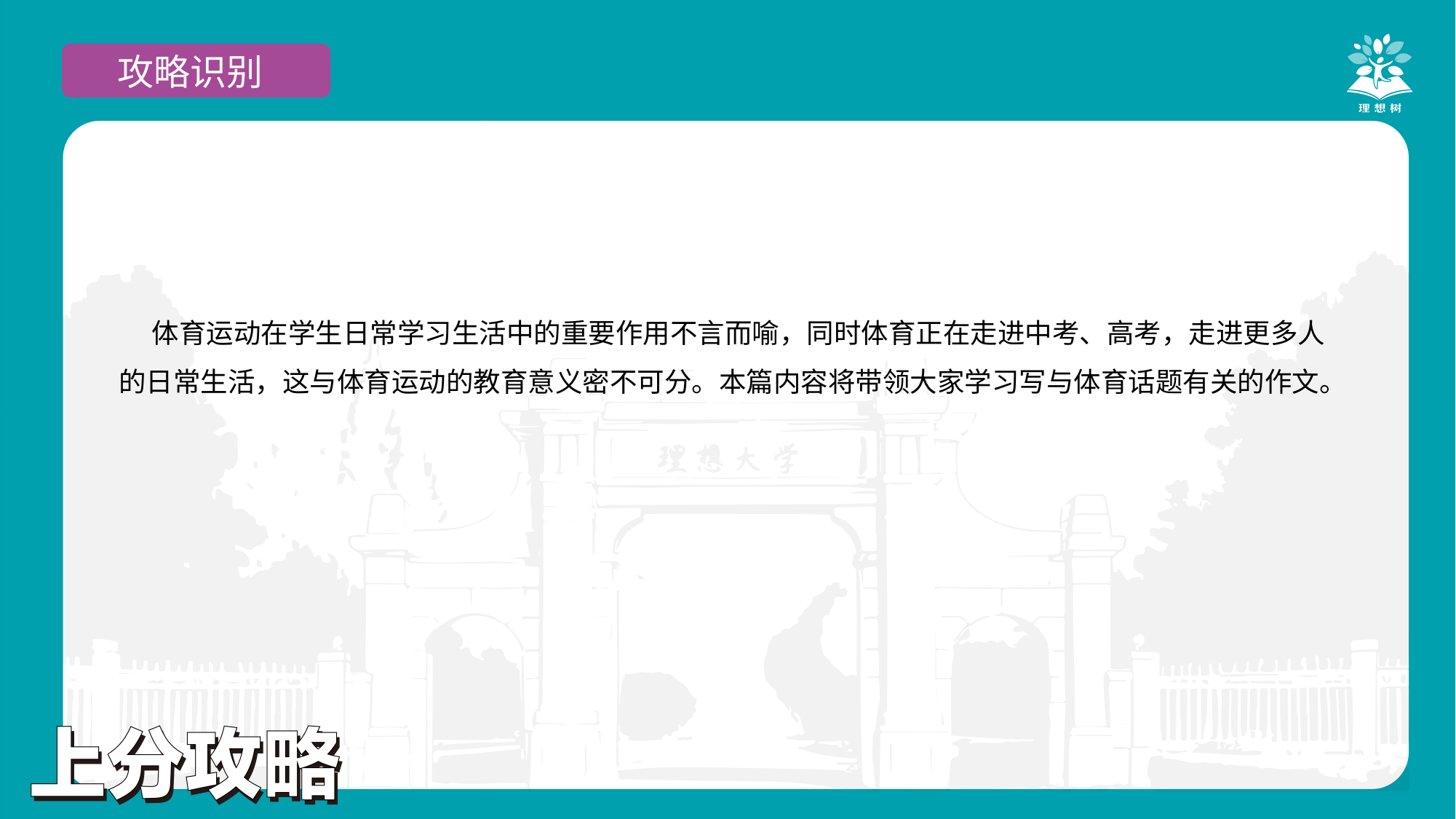

攻略识别
体育运动在学生日常学习生活中的重要作用不言而喻，同时体育正在走进中考、高考，走进更多人的日常生活，这与体育运动的教育意义密不可分。本篇内容将带领大家学习写与体育话题有关的作文。